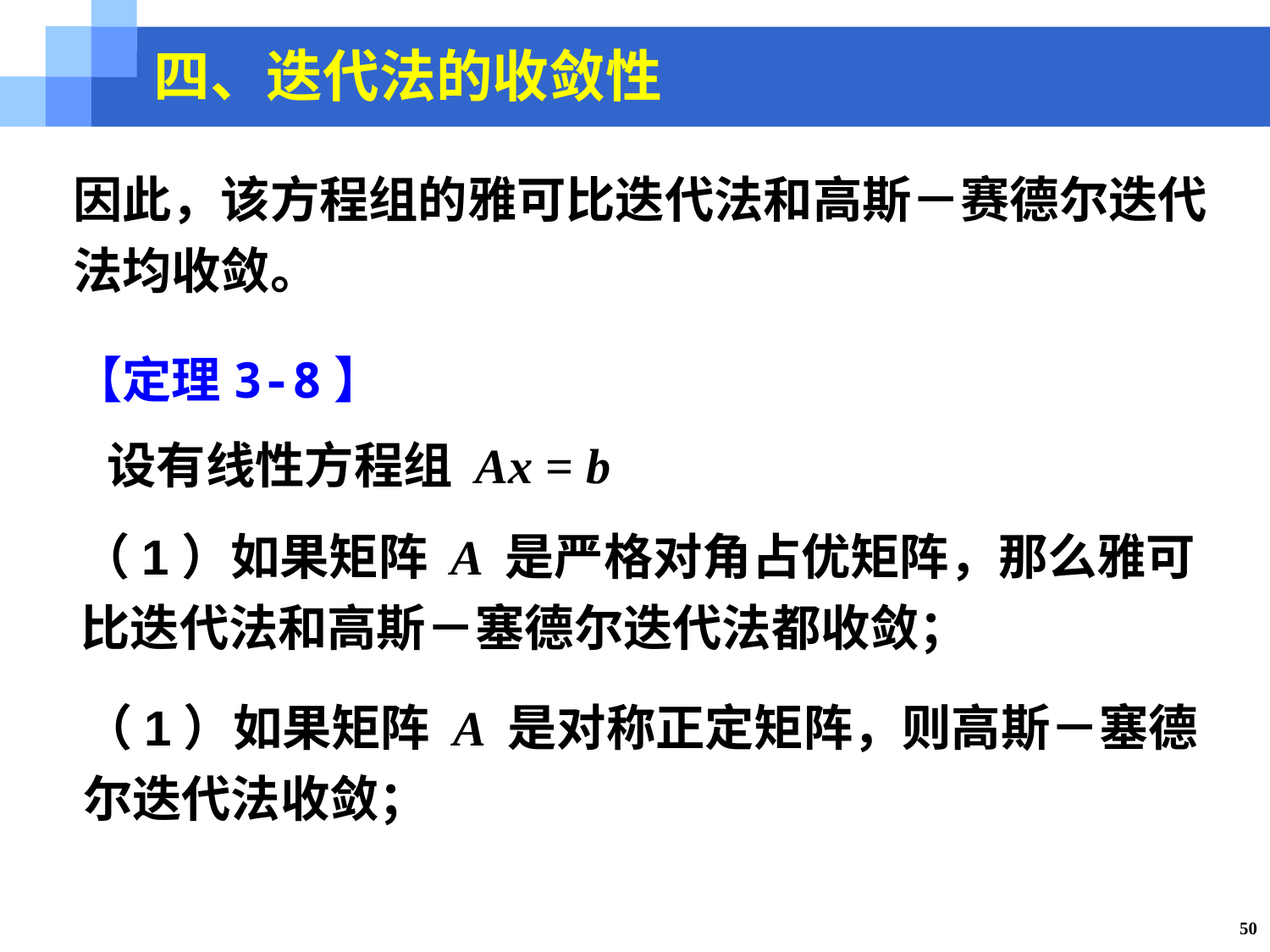

四、迭代法的收敛性
因此，该方程组的雅可比迭代法和高斯－赛德尔迭代法均收敛。
【定理3-8】
设有线性方程组 Ax = b
（1）如果矩阵 A 是严格对角占优矩阵，那么雅可比迭代法和高斯－塞德尔迭代法都收敛；
（1）如果矩阵 A 是对称正定矩阵，则高斯－塞德尔迭代法收敛；
50